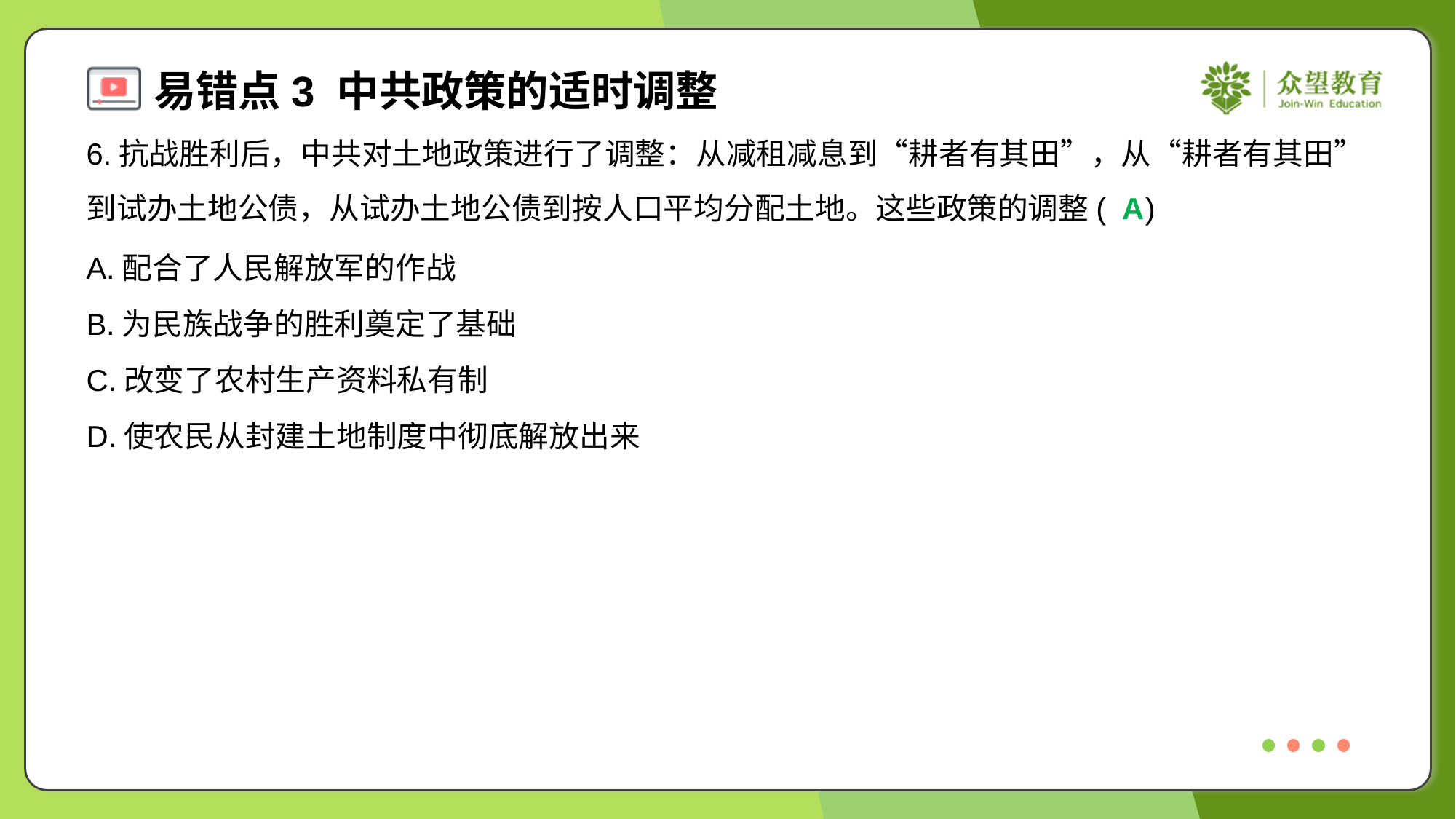

6.抗战胜利后，中共对土地政策进行了调整：从减租减息到“耕者有其田”，从“耕者有其田”
到试办土地公债，从试办土地公债到按人口平均分配土地。这些政策的调整(     )
A
A.配合了人民解放军的作战
B.为民族战争的胜利奠定了基础
C.改变了农村生产资料私有制
D.使农民从封建土地制度中彻底解放出来